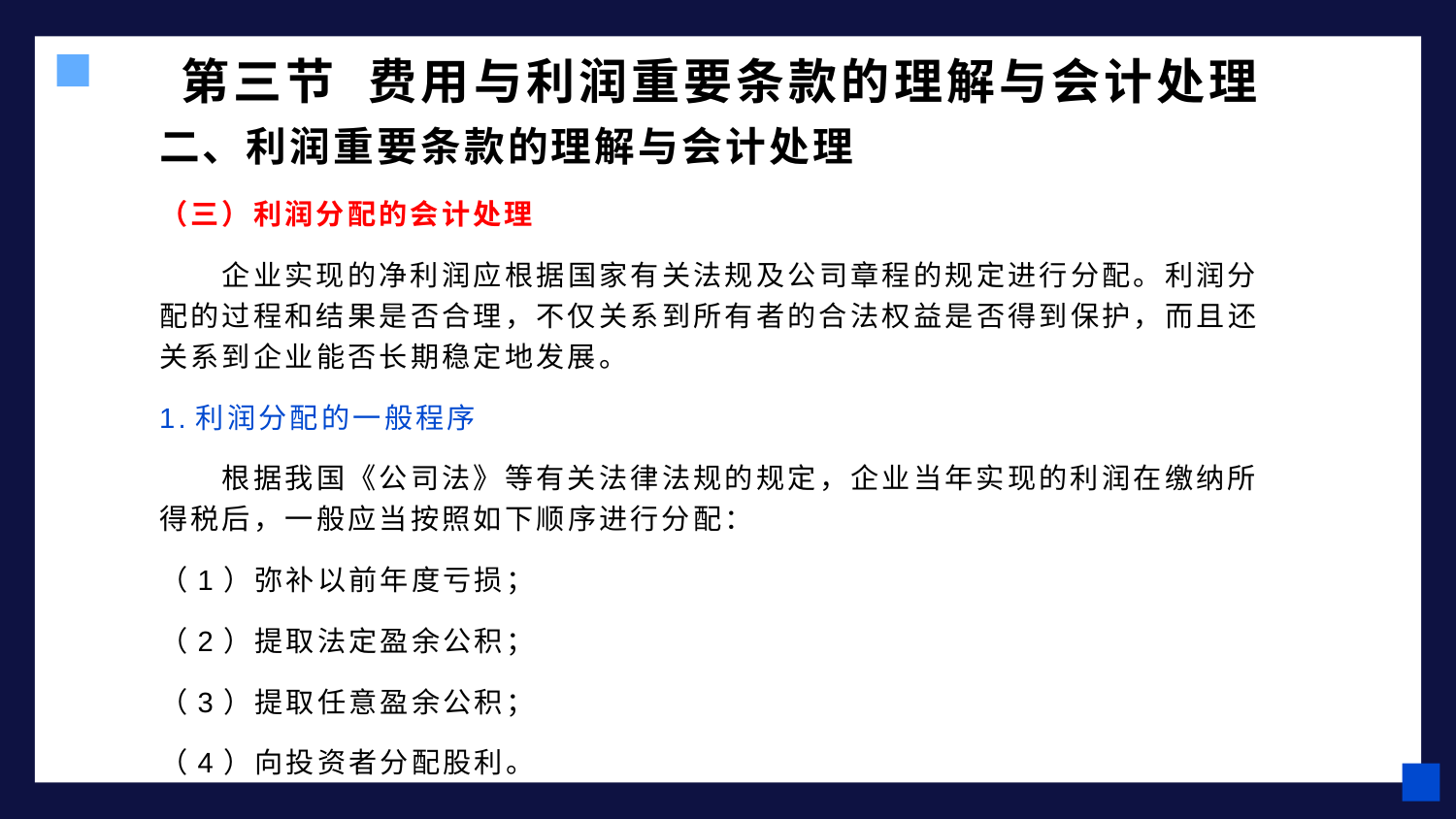

# 第三节  费用与利润重要条款的理解与会计处理
二、利润重要条款的理解与会计处理
（三）利润分配的会计处理
      企业实现的净利润应根据国家有关法规及公司章程的规定进行分配。利润分配的过程和结果是否合理，不仅关系到所有者的合法权益是否得到保护，而且还关系到企业能否长期稳定地发展。
1.利润分配的一般程序
      根据我国《公司法》等有关法律法规的规定，企业当年实现的利润在缴纳所得税后，一般应当按照如下顺序进行分配：
（1）弥补以前年度亏损；
（2）提取法定盈余公积；
（3）提取任意盈余公积；
（4）向投资者分配股利。